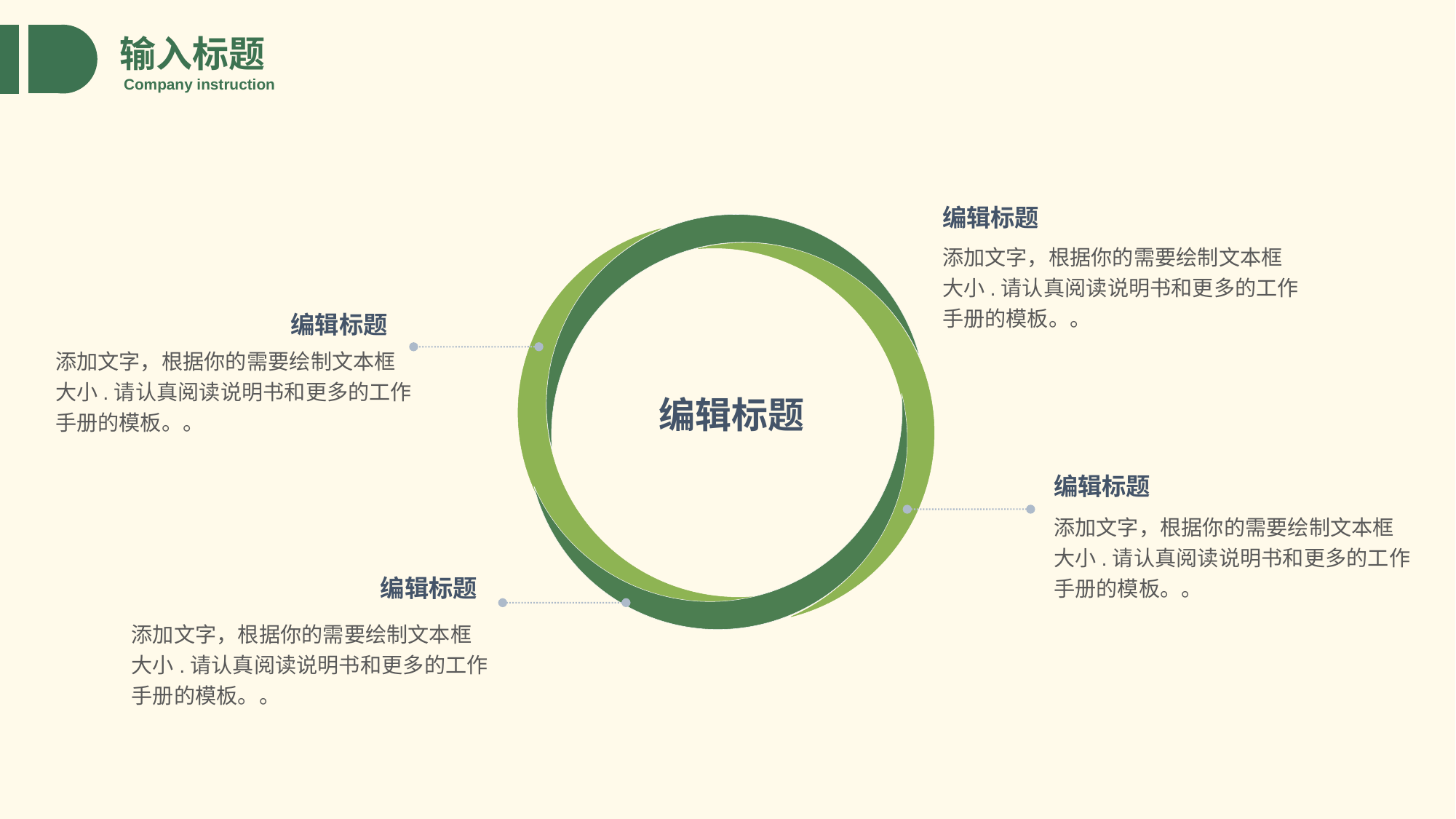

输入标题

Company instruction

编辑标题

添加文字，根据你的需要绘制文本框大小.请认真阅读说明书和更多的工作手册的模板。。

编辑标题

添加文字，根据你的需要绘制文本框大小.请认真阅读说明书和更多的工作手册的模板。。

编辑标题
编辑标题

添加文字，根据你的需要绘制文本框大小.请认真阅读说明书和更多的工作手册的模板。。
编辑标题

添加文字，根据你的需要绘制文本框大小.请认真阅读说明书和更多的工作手册的模板。。